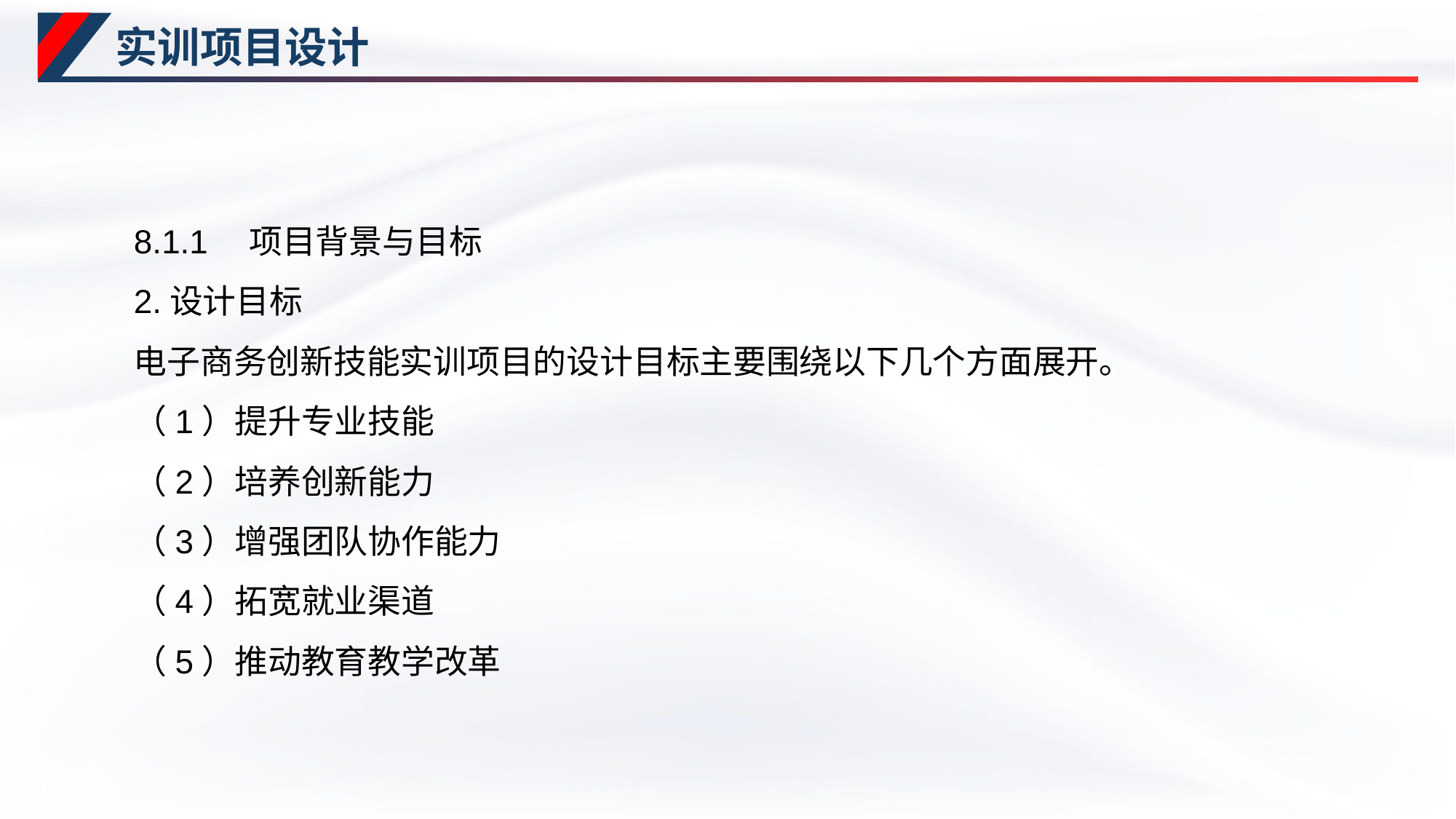

# 实训项目设计
8.1.1　项目背景与目标
2.设计目标
电子商务创新技能实训项目的设计目标主要围绕以下几个方面展开。
（1）提升专业技能
（2）培养创新能力
（3）增强团队协作能力
（4）拓宽就业渠道
（5）推动教育教学改革